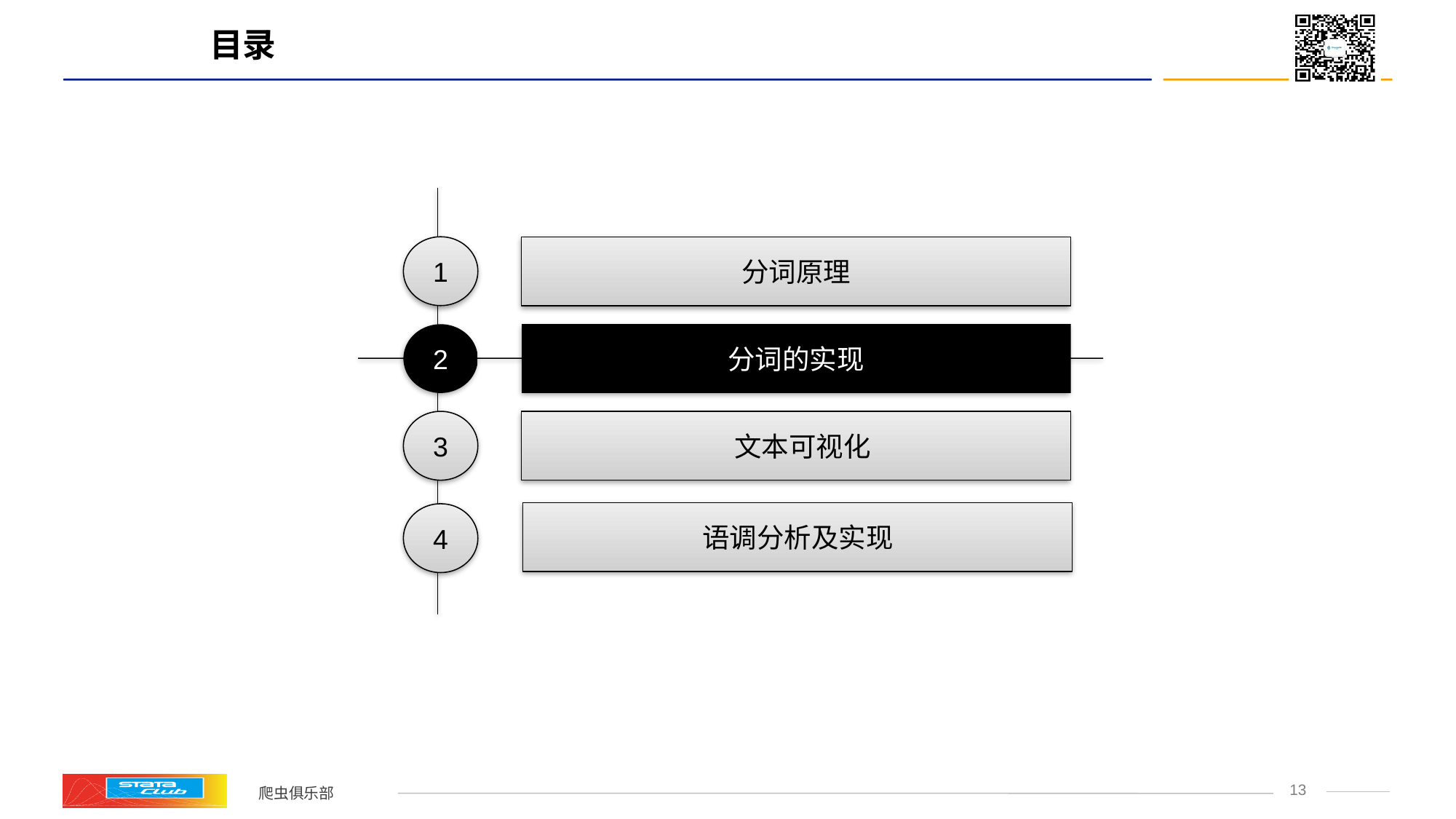

# 目录
1
分词原理
2
分词的实现

3
 文本可视化
语调分析及实现
4